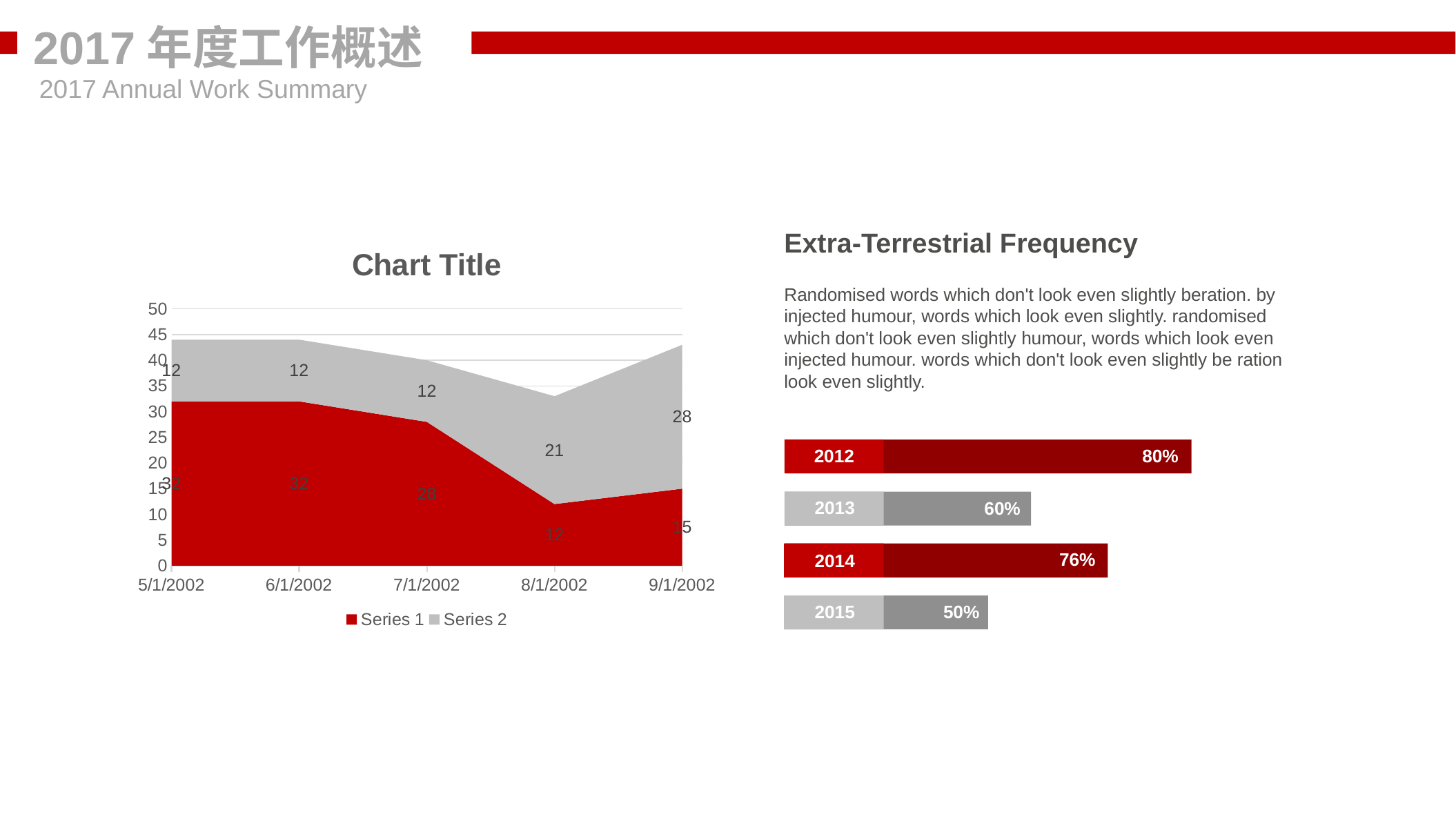

2017年度工作概述

2017 Annual Work Summary

### Chart:

| Category | Series 1 | Series 2 |
|---|---|---|
| 37377 | 32.0 | 12.0 |
| 37408 | 32.0 | 12.0 |
| 37438 | 28.0 | 12.0 |
| 37469 | 12.0 | 21.0 |
| 37500 | 15.0 | 28.0 |
Extra-Terrestrial Frequency
Randomised words which don't look even slightly beration. by injected humour, words which look even slightly. randomised which don't look even slightly humour, words which look even injected humour. words which don't look even slightly be ration look even slightly.

2012
80%

2013
60%
76%

2014

2015
50%